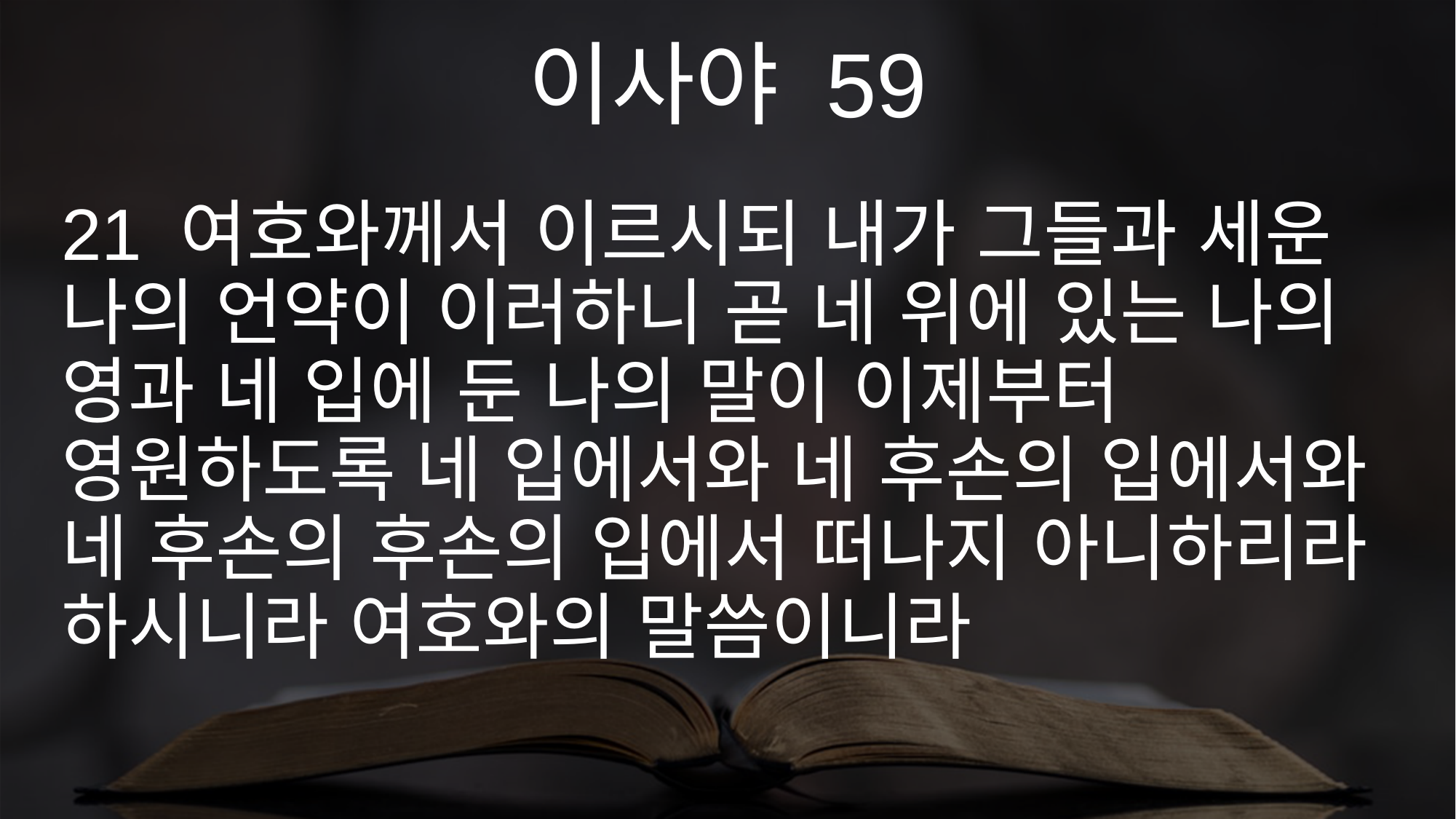

이사야 59
21 여호와께서 이르시되 내가 그들과 세운 나의 언약이 이러하니 곧 네 위에 있는 나의 영과 네 입에 둔 나의 말이 이제부터 영원하도록 네 입에서와 네 후손의 입에서와 네 후손의 후손의 입에서 떠나지 아니하리라 하시니라 여호와의 말씀이니라